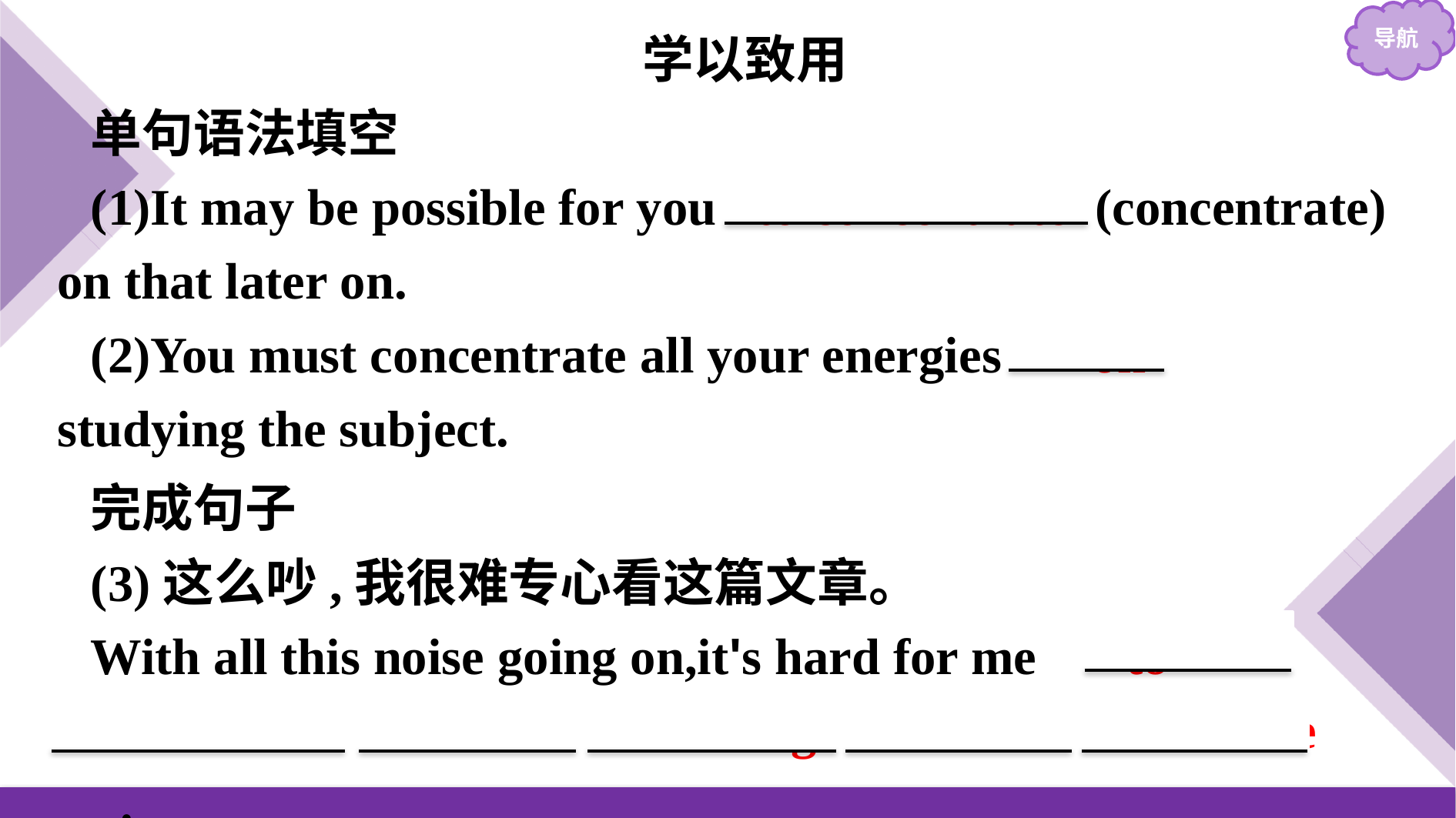

学以致用
单句语法填空
(1)It may be possible for you   to concentrate  (concentrate) on that later on.
(2)You must concentrate all your energies 　on　 studying the subject.

完成句子
(3)这么吵,我很难专心看这篇文章。
With all this noise going on,it's hard for me 　to　 　concentrate　 　on　 　reading　 　this　 　article　.